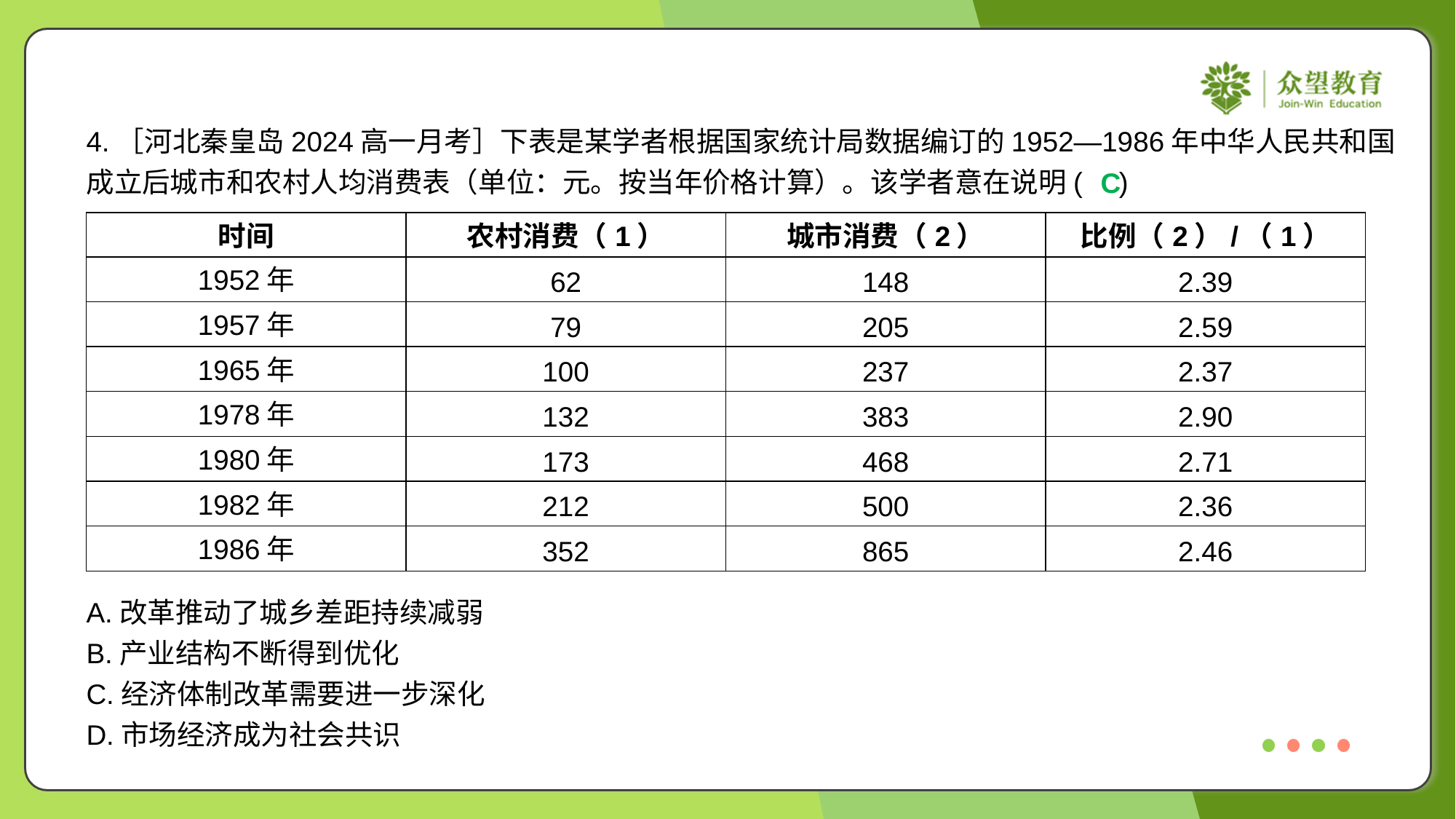

4.［河北秦皇岛2024高一月考］下表是某学者根据国家统计局数据编订的1952—1986年中华人民共和国
成立后城市和农村人均消费表（单位：元。按当年价格计算）。该学者意在说明(     )
C
| 时间 | 农村消费（1） | 城市消费（2） | 比例（2）/（1） |
| --- | --- | --- | --- |
| 1952年 | 62 | 148 | 2.39 |
| 1957年 | 79 | 205 | 2.59 |
| 1965年 | 100 | 237 | 2.37 |
| 1978年 | 132 | 383 | 2.90 |
| 1980年 | 173 | 468 | 2.71 |
| 1982年 | 212 | 500 | 2.36 |
| 1986年 | 352 | 865 | 2.46 |
A.改革推动了城乡差距持续减弱
B.产业结构不断得到优化
C.经济体制改革需要进一步深化
D.市场经济成为社会共识